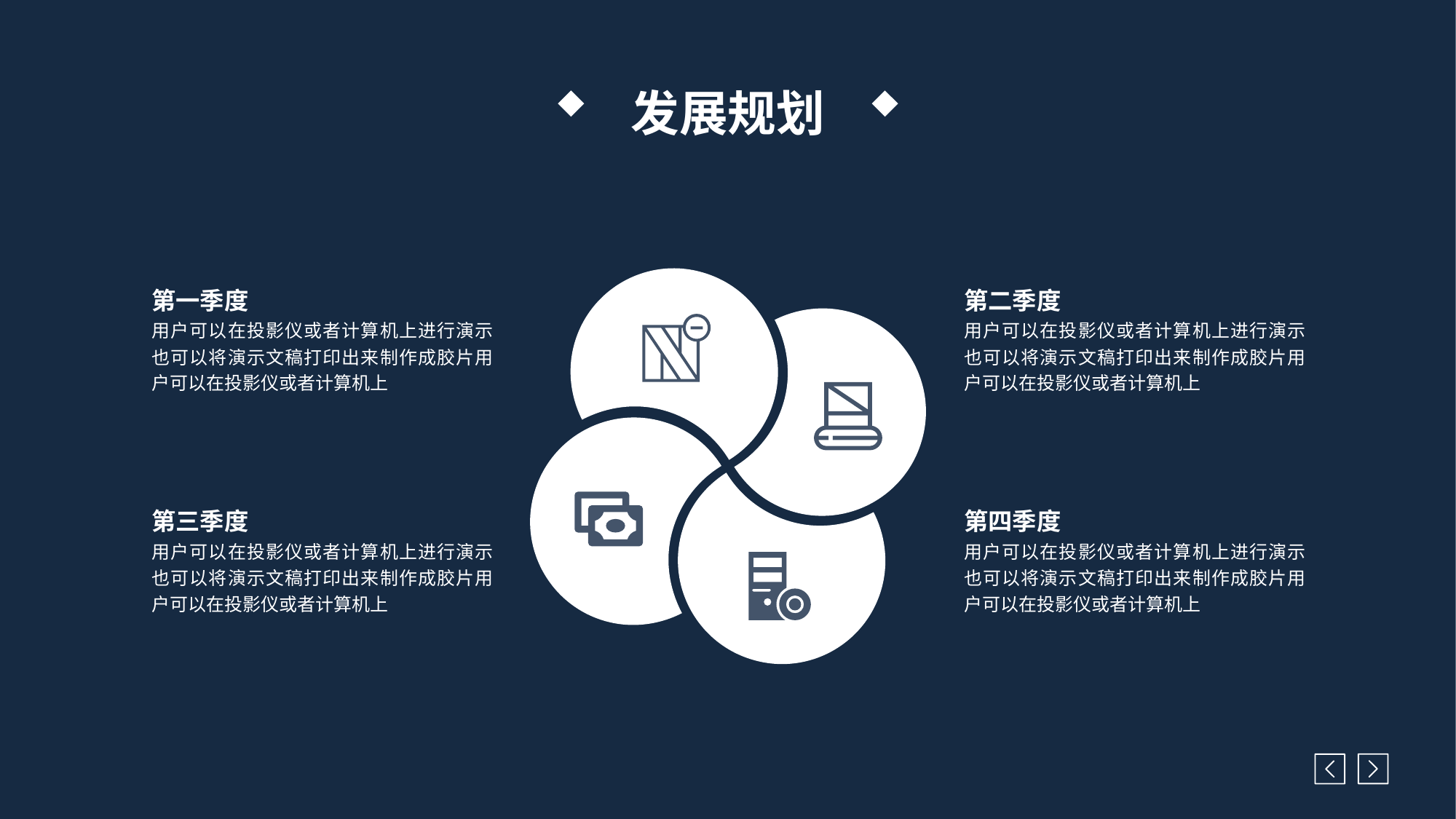

发展规划

第一季度
用户可以在投影仪或者计算机上进行演示也可以将演示文稿打印出来制作成胶片用户可以在投影仪或者计算机上
第二季度
用户可以在投影仪或者计算机上进行演示也可以将演示文稿打印出来制作成胶片用户可以在投影仪或者计算机上
第三季度
用户可以在投影仪或者计算机上进行演示也可以将演示文稿打印出来制作成胶片用户可以在投影仪或者计算机上
第四季度
用户可以在投影仪或者计算机上进行演示也可以将演示文稿打印出来制作成胶片用户可以在投影仪或者计算机上